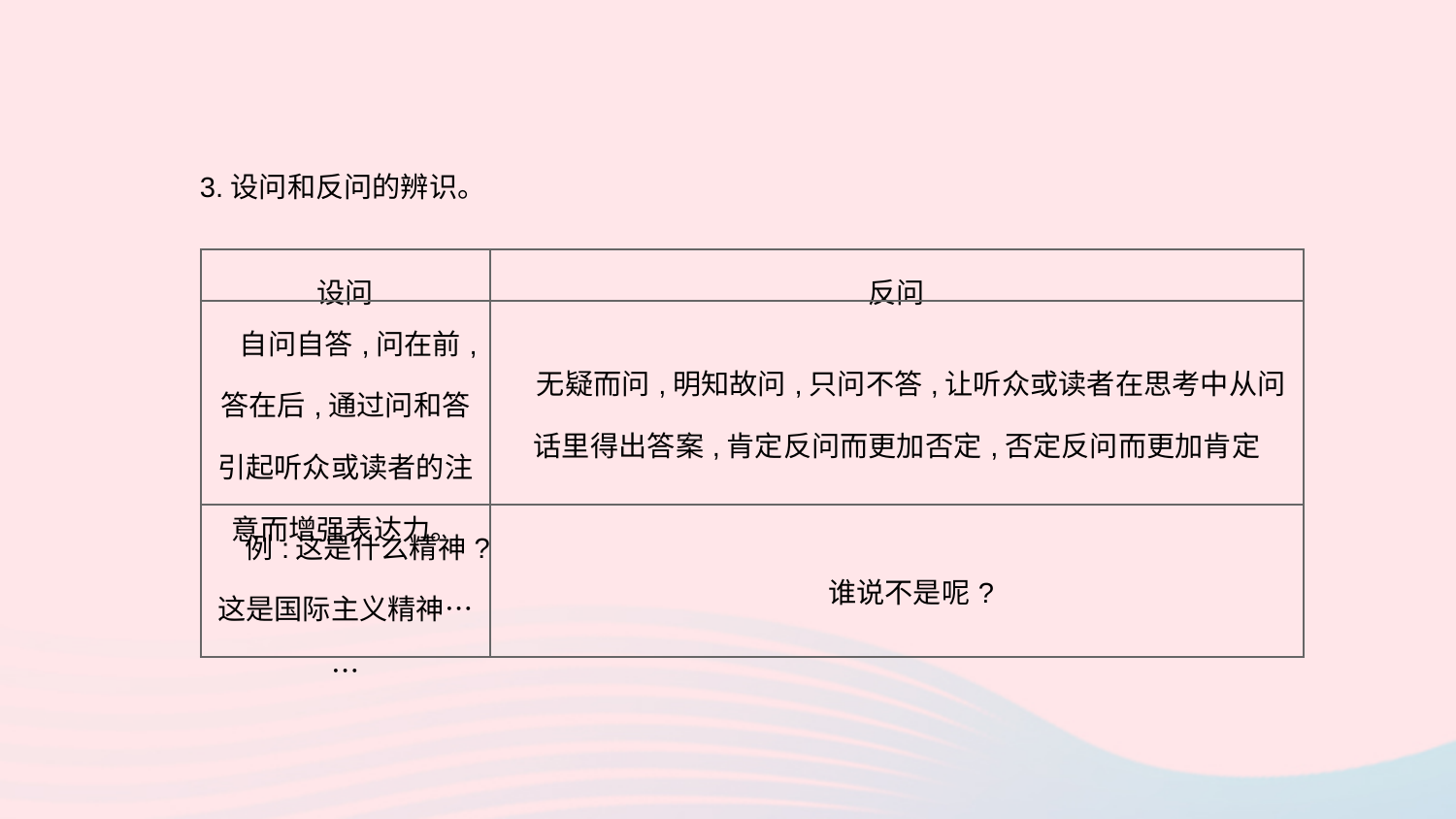

3.设问和反问的辨识。
| 设问 | 反问 |
| --- | --- |
| 自问自答,问在前,答在后,通过问和答引起听众或读者的注意而增强表达力。 | 无疑而问,明知故问,只问不答,让听众或读者在思考中从问话里得出答案,肯定反问而更加否定,否定反问而更加肯定 |
| 例:这是什么精神?这是国际主义精神…… | 谁说不是呢? |